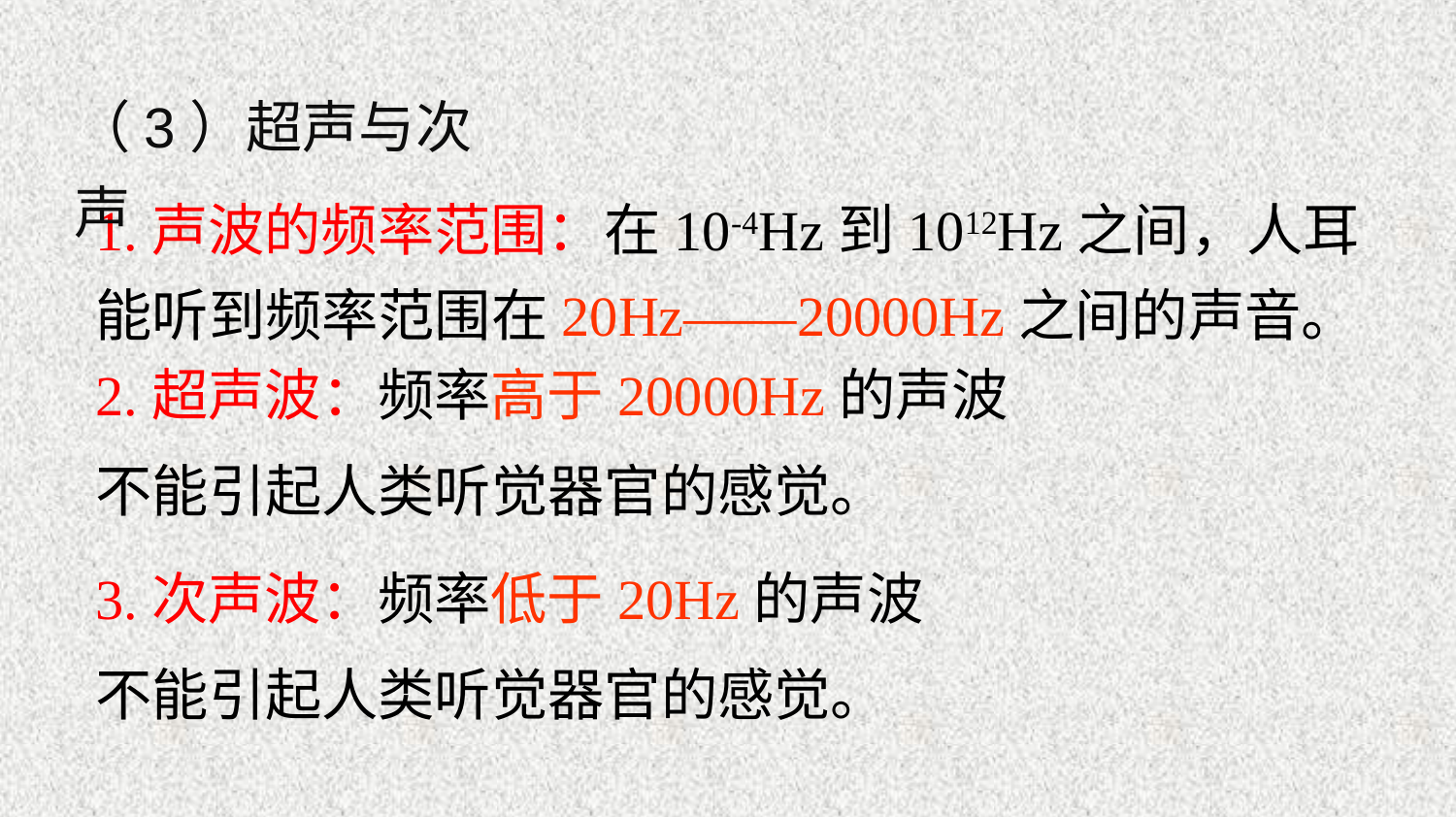

（3）超声与次声
1.声波的频率范围：在10-4Hz到1012Hz之间，人耳能听到频率范围在20Hz——20000Hz之间的声音。
2.超声波：频率高于20000Hz的声波
不能引起人类听觉器官的感觉。

3.次声波：频率低于20Hz的声波
不能引起人类听觉器官的感觉。